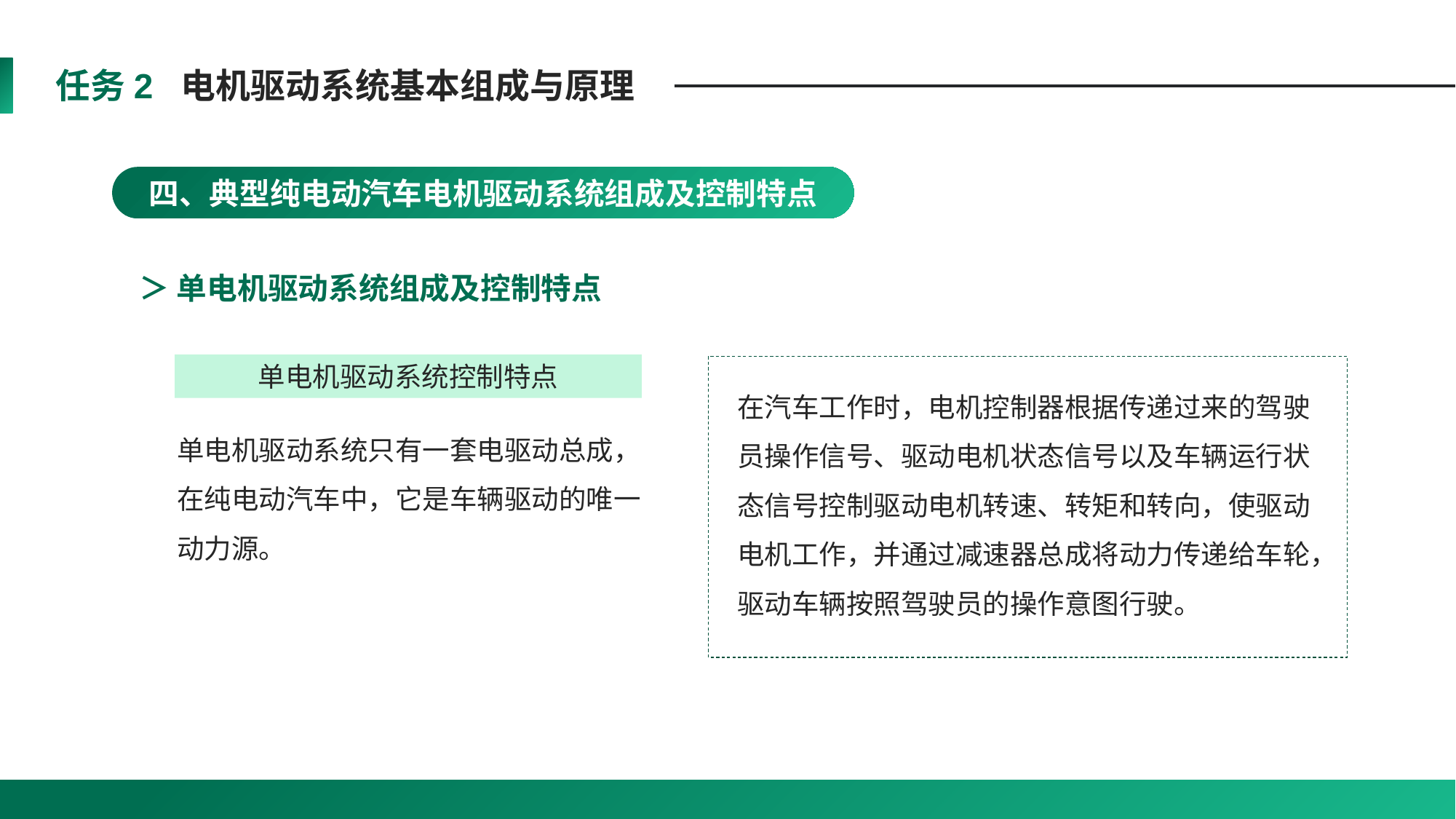

任务2  电机驱动系统基本组成与原理
四、典型纯电动汽车电机驱动系统组成及控制特点
＞ 单电机驱动系统组成及控制特点
单电机驱动系统控制特点

在汽车工作时，电机控制器根据传递过来的驾驶员操作信号、驱动电机状态信号以及车辆运行状态信号控制驱动电机转速、转矩和转向，使驱动电机工作，并通过减速器总成将动力传递给车轮，驱动车辆按照驾驶员的操作意图行驶。
单电机驱动系统只有一套电驱动总成，在纯电动汽车中，它是车辆驱动的唯一动力源。